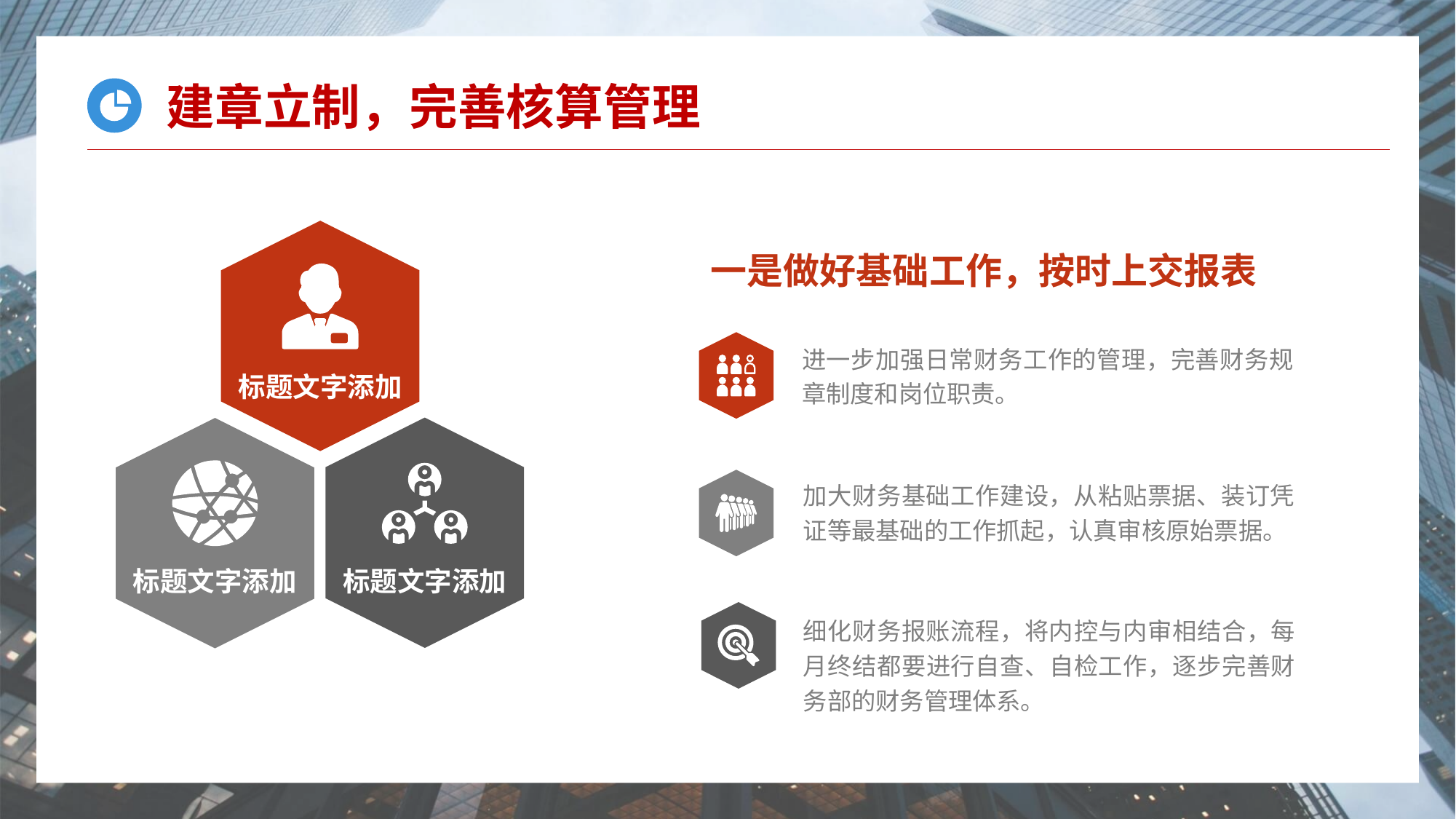

建章立制，完善核算管理

标题文字添加

标题文字添加

标题文字添加
一是做好基础工作，按时上交报表

进一步加强日常财务工作的管理，完善财务规章制度和岗位职责。

加大财务基础工作建设，从粘贴票据、装订凭证等最基础的工作抓起，认真审核原始票据。

细化财务报账流程，将内控与内审相结合，每月终结都要进行自查、自检工作，逐步完善财务部的财务管理体系。